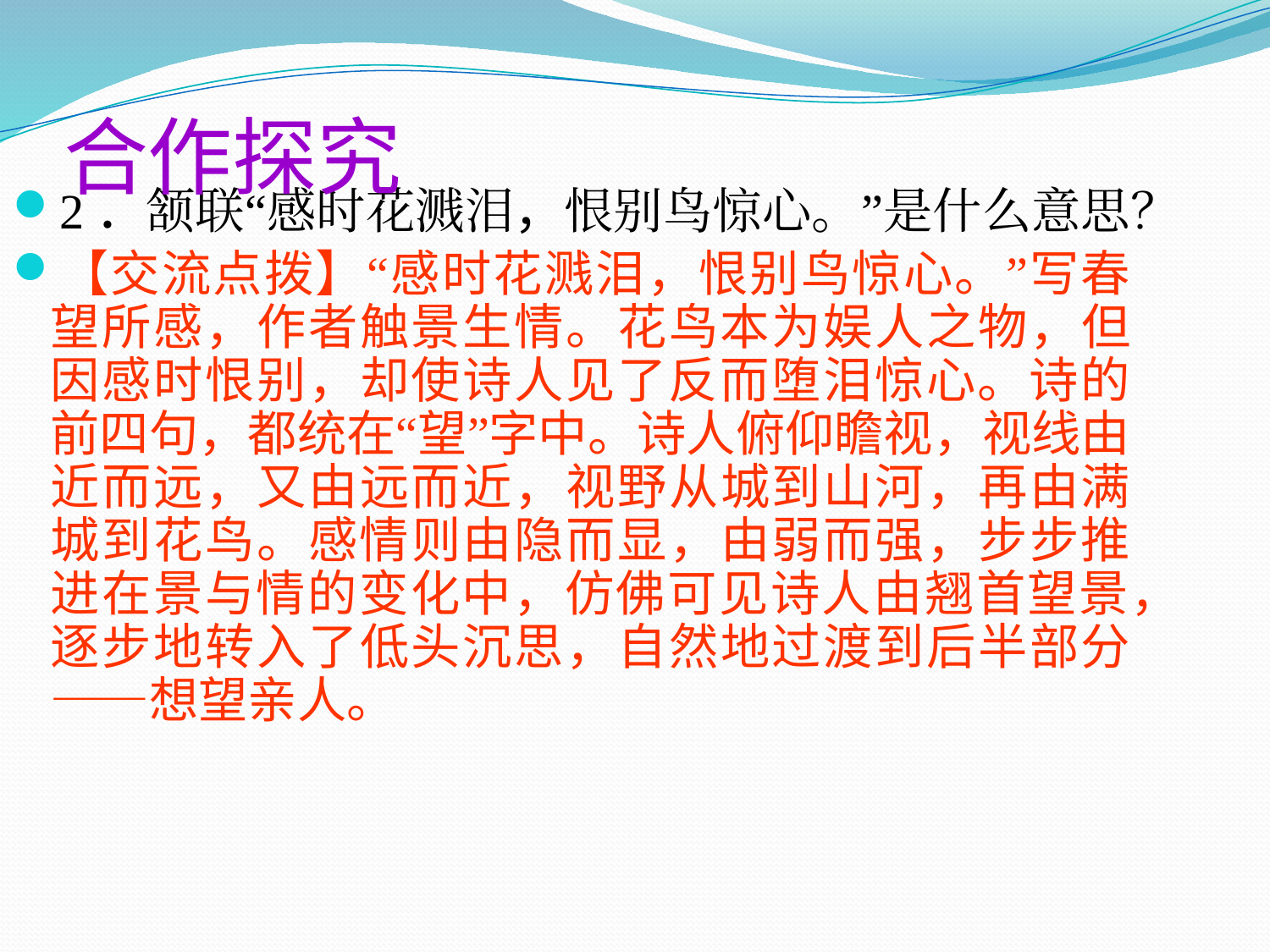

合作探究
2．颔联“感时花溅泪，恨别鸟惊心。”是什么意思？
【交流点拨】“感时花溅泪，恨别鸟惊心。”写春望所感，作者触景生情。花鸟本为娱人之物，但因感时恨别，却使诗人见了反而堕泪惊心。诗的前四句，都统在“望”字中。诗人俯仰瞻视，视线由近而远，又由远而近，视野从城到山河，再由满城到花鸟。感情则由隐而显，由弱而强，步步推进在景与情的变化中，仿佛可见诗人由翘首望景，逐步地转入了低头沉思，自然地过渡到后半部分——想望亲人。